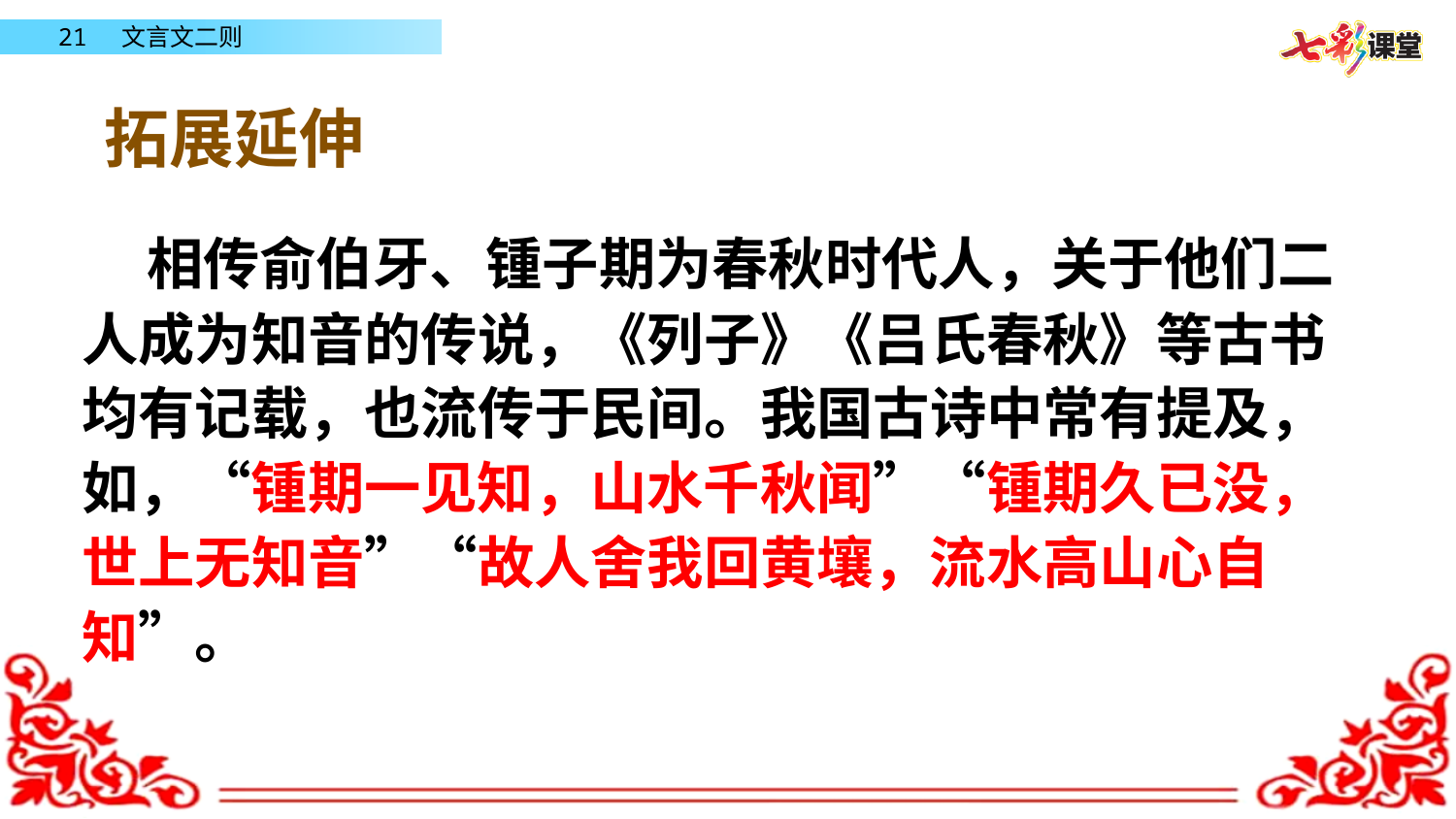

拓展延伸
    相传俞伯牙、锺子期为春秋时代人，关于他们二人成为知音的传说，《列子》《吕氏春秋》等古书均有记载，也流传于民间。我国古诗中常有提及，如，“锺期一见知，山水千秋闻”“锺期久已没，世上无知音”“故人舍我回黄壤，流水高山心自知”。